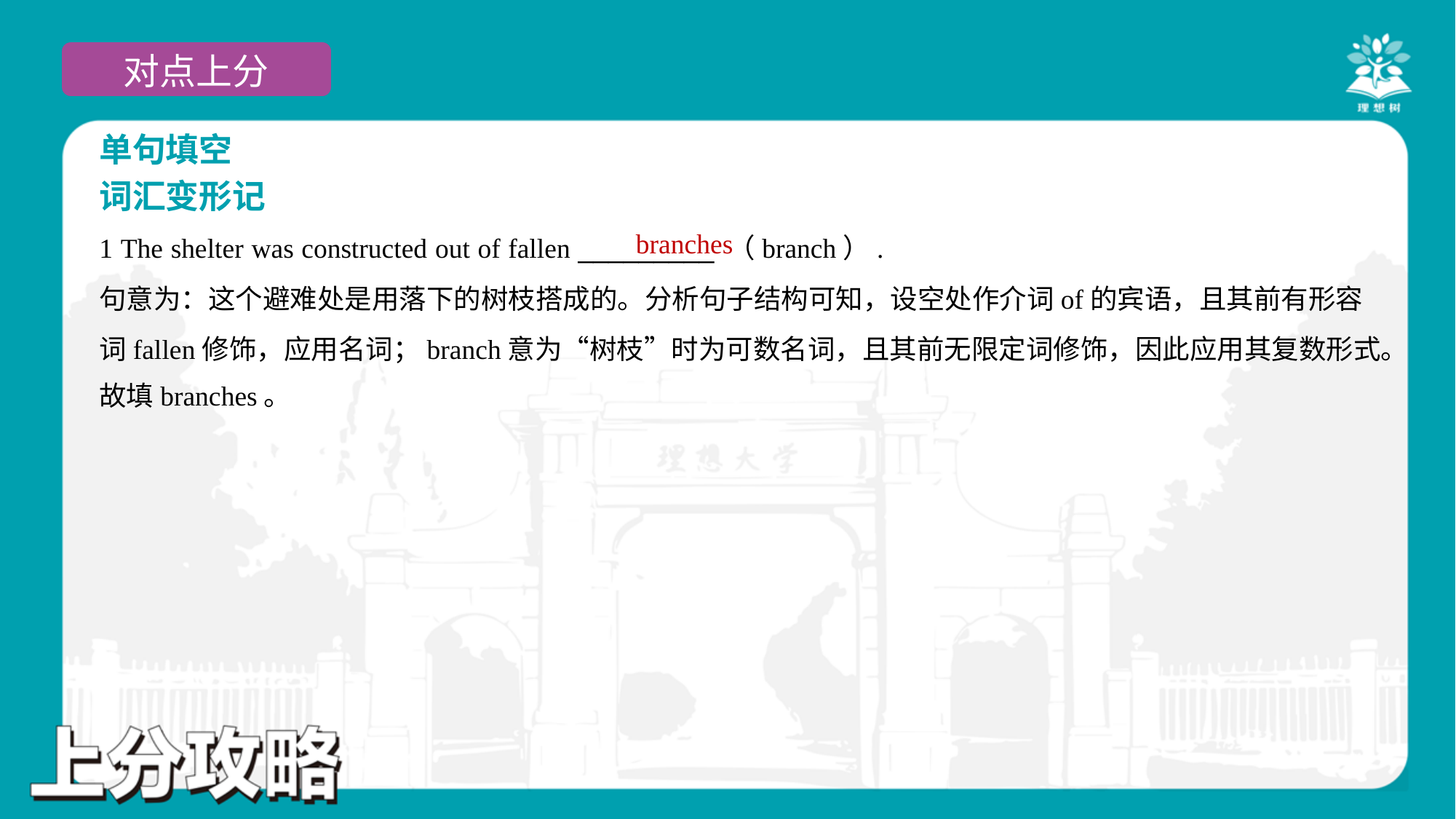

单句填空
词汇变形记
branches
1 The shelter was constructed out of fallen _________ （branch）.
句意为：这个避难处是用落下的树枝搭成的。分析句子结构可知，设空处作介词of的宾语，且其前有形容
词fallen修饰，应用名词；branch意为“树枝”时为可数名词，且其前无限定词修饰，因此应用其复数形式。
故填branches。